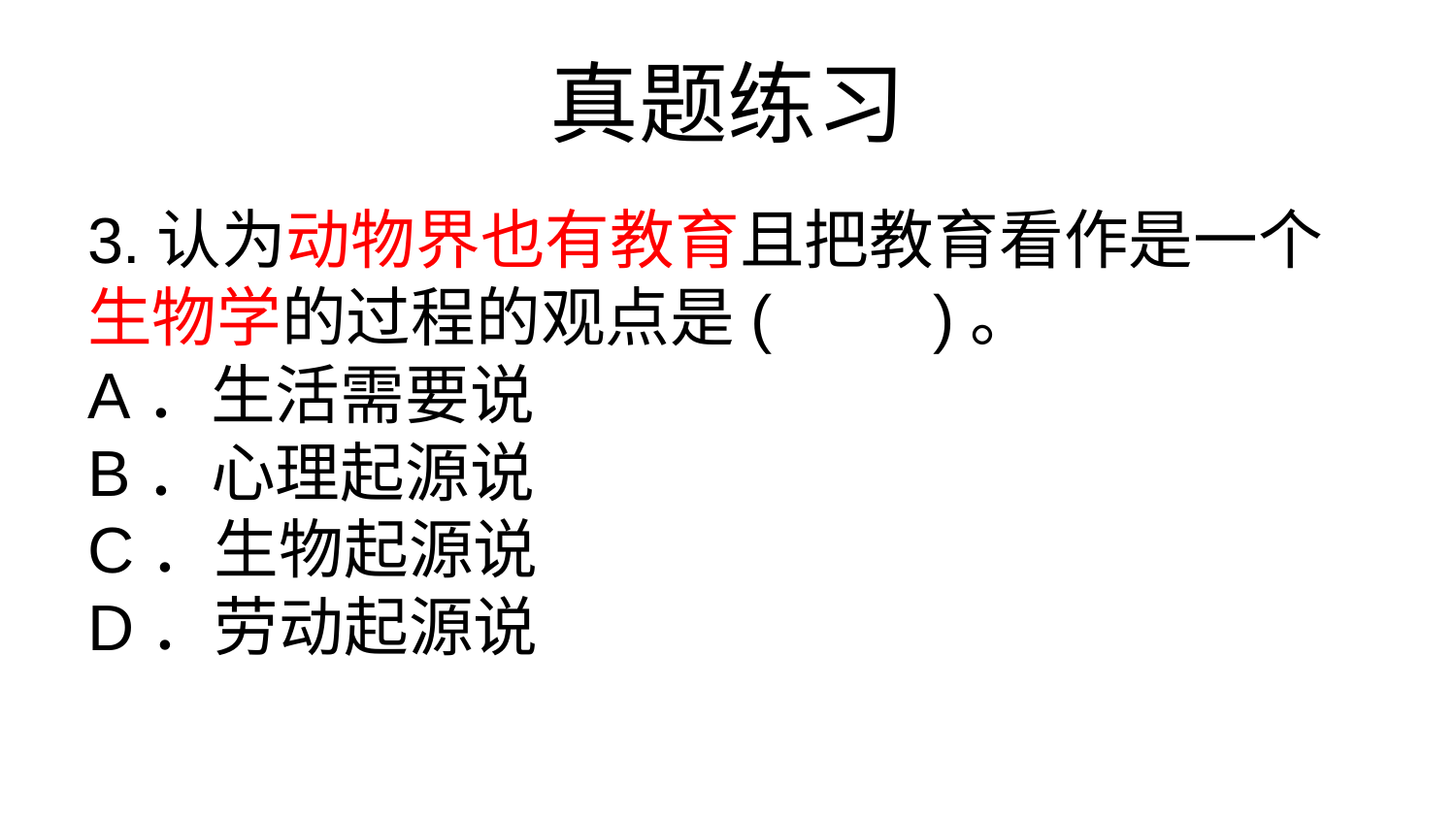

# 真题练习
3.认为动物界也有教育且把教育看作是一个生物学的过程的观点是(　　)。
A．生活需要说
B．心理起源说
C．生物起源说
D．劳动起源说